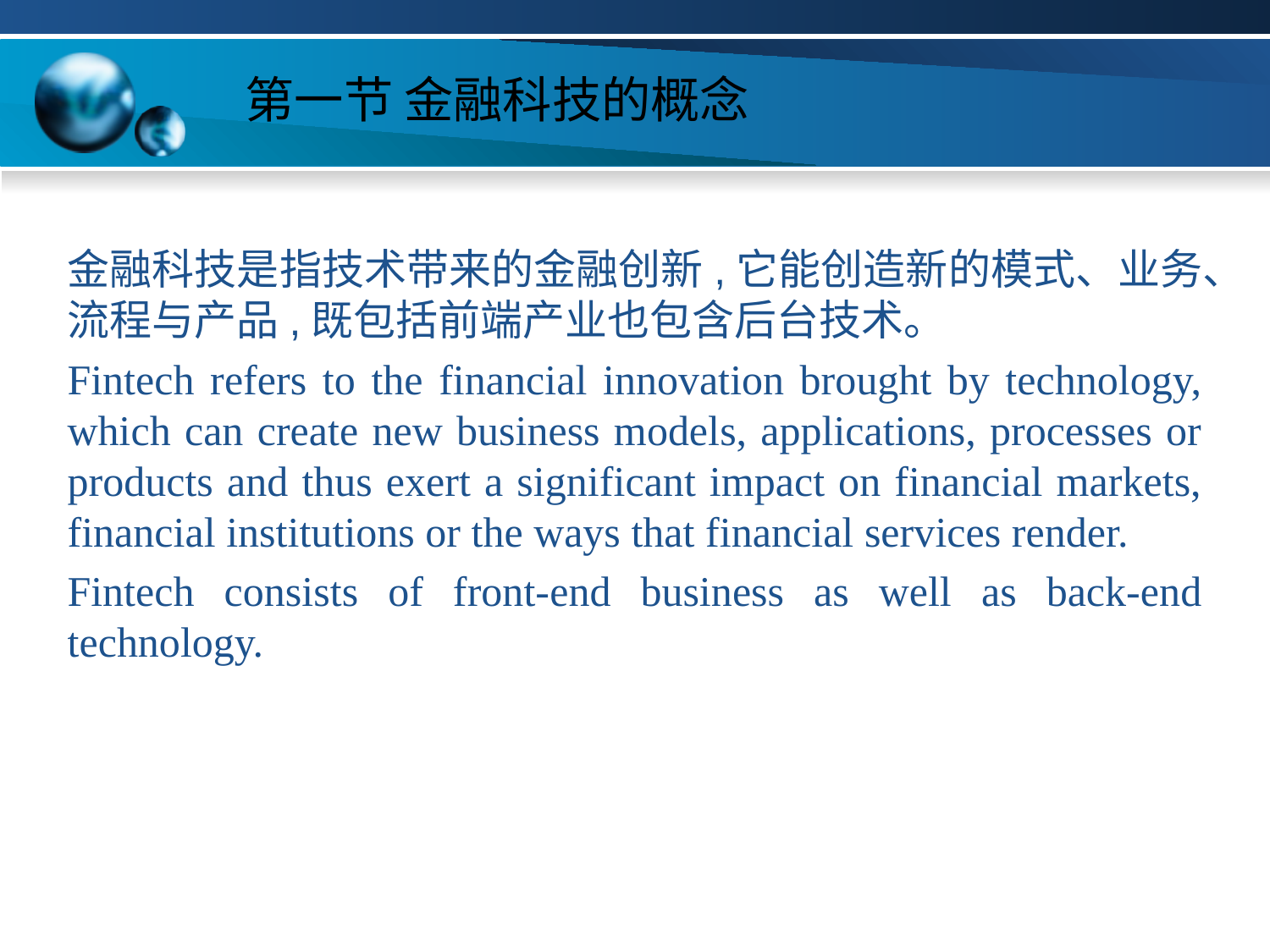

# 第一节 金融科技的概念
金融科技是指技术带来的金融创新,它能创造新的模式、业务、流程与产品,既包括前端产业也包含后台技术。
Fintech refers to the financial innovation brought by technology, which can create new business models, applications, processes or products and thus exert a significant impact on financial markets, financial institutions or the ways that financial services render.
Fintech consists of front-end business as well as back-end technology.